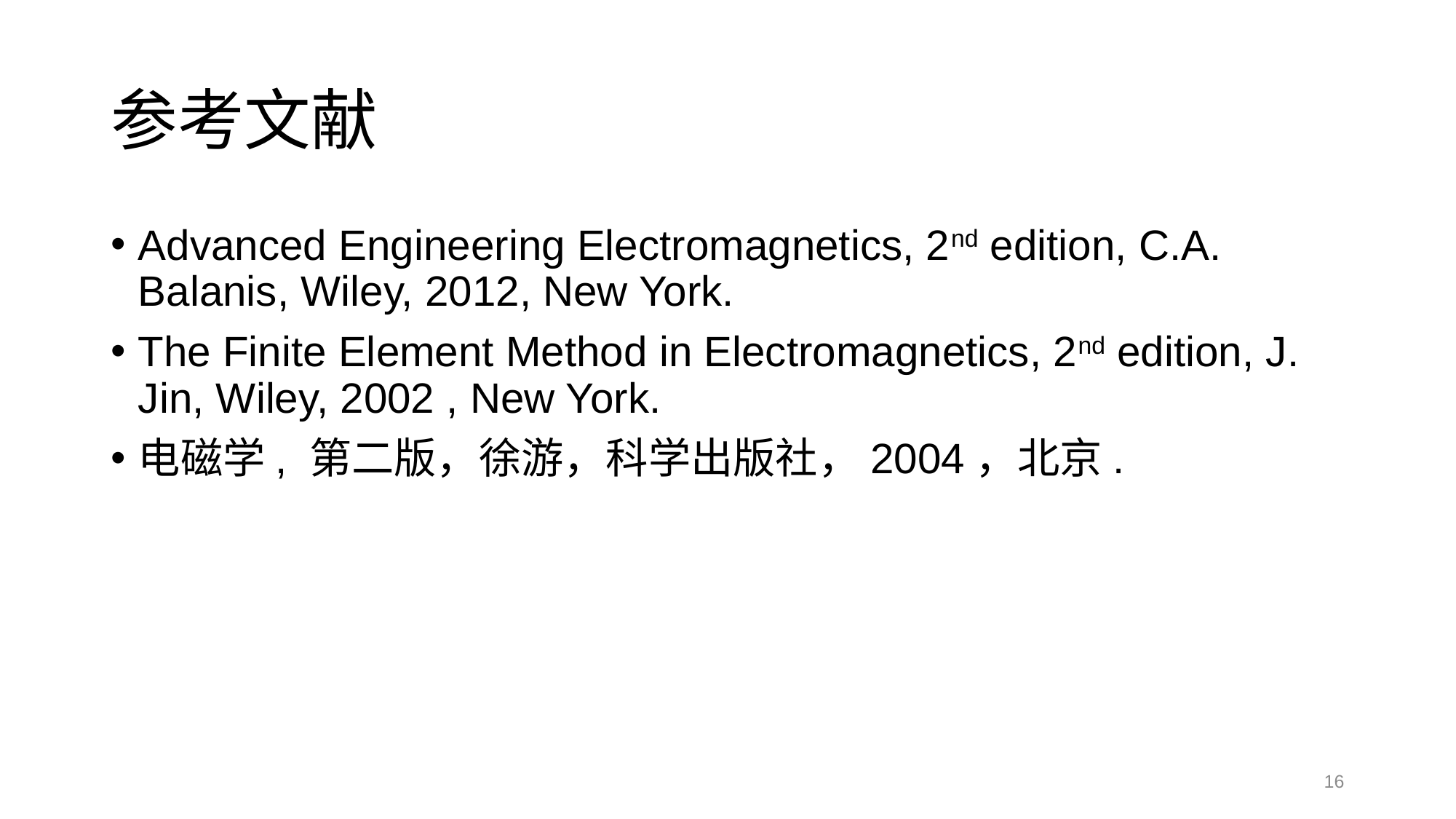

# 参考文献
Advanced Engineering Electromagnetics, 2nd edition, C.A. Balanis, Wiley, 2012, New York.
The Finite Element Method in Electromagnetics, 2nd edition, J. Jin, Wiley, 2002 , New York.
电磁学, 第二版，徐游，科学出版社，2004，北京.
16